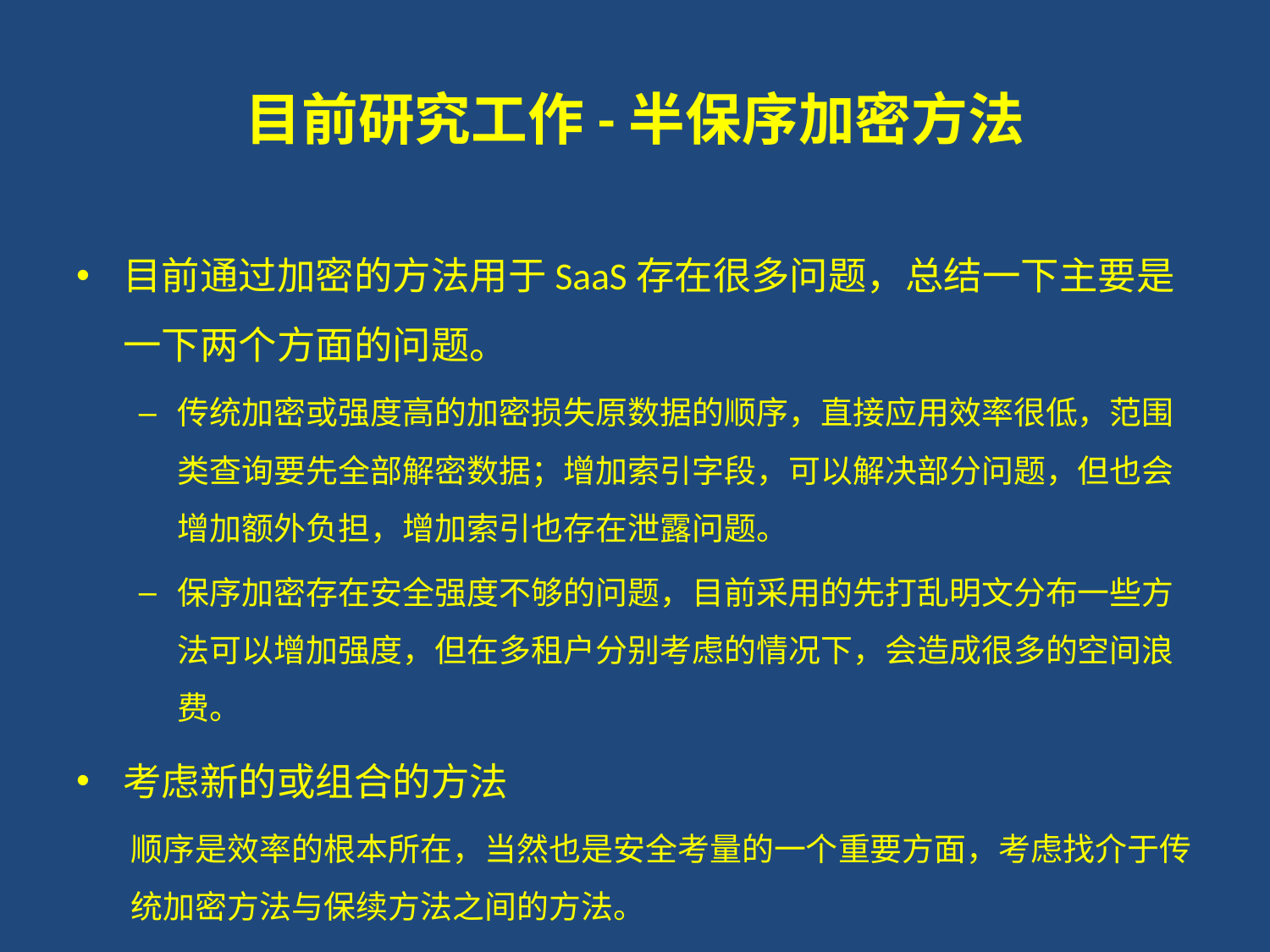

# 目前研究工作-半保序加密方法
目前通过加密的方法用于SaaS存在很多问题，总结一下主要是一下两个方面的问题。
传统加密或强度高的加密损失原数据的顺序，直接应用效率很低，范围类查询要先全部解密数据；增加索引字段，可以解决部分问题，但也会增加额外负担，增加索引也存在泄露问题。
保序加密存在安全强度不够的问题，目前采用的先打乱明文分布一些方法可以增加强度，但在多租户分别考虑的情况下，会造成很多的空间浪费。
考虑新的或组合的方法
顺序是效率的根本所在，当然也是安全考量的一个重要方面，考虑找介于传统加密方法与保续方法之间的方法。